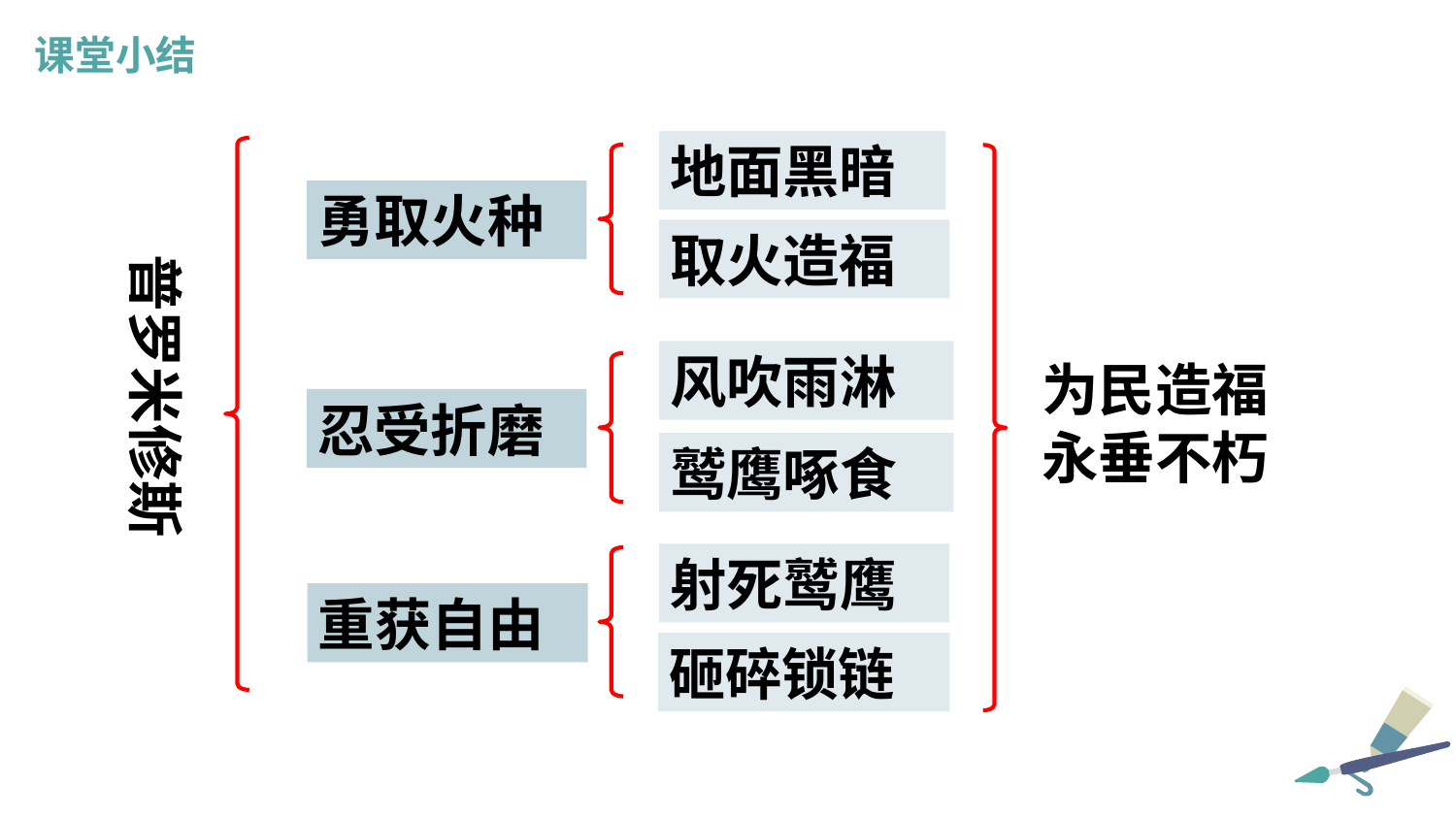

课堂小结
地面黑暗

勇取火种
取火造福
普罗米修斯
风吹雨淋
为民造福
永垂不朽

忍受折磨
鹫鹰啄食
射死鹫鹰

重获自由
砸碎锁链